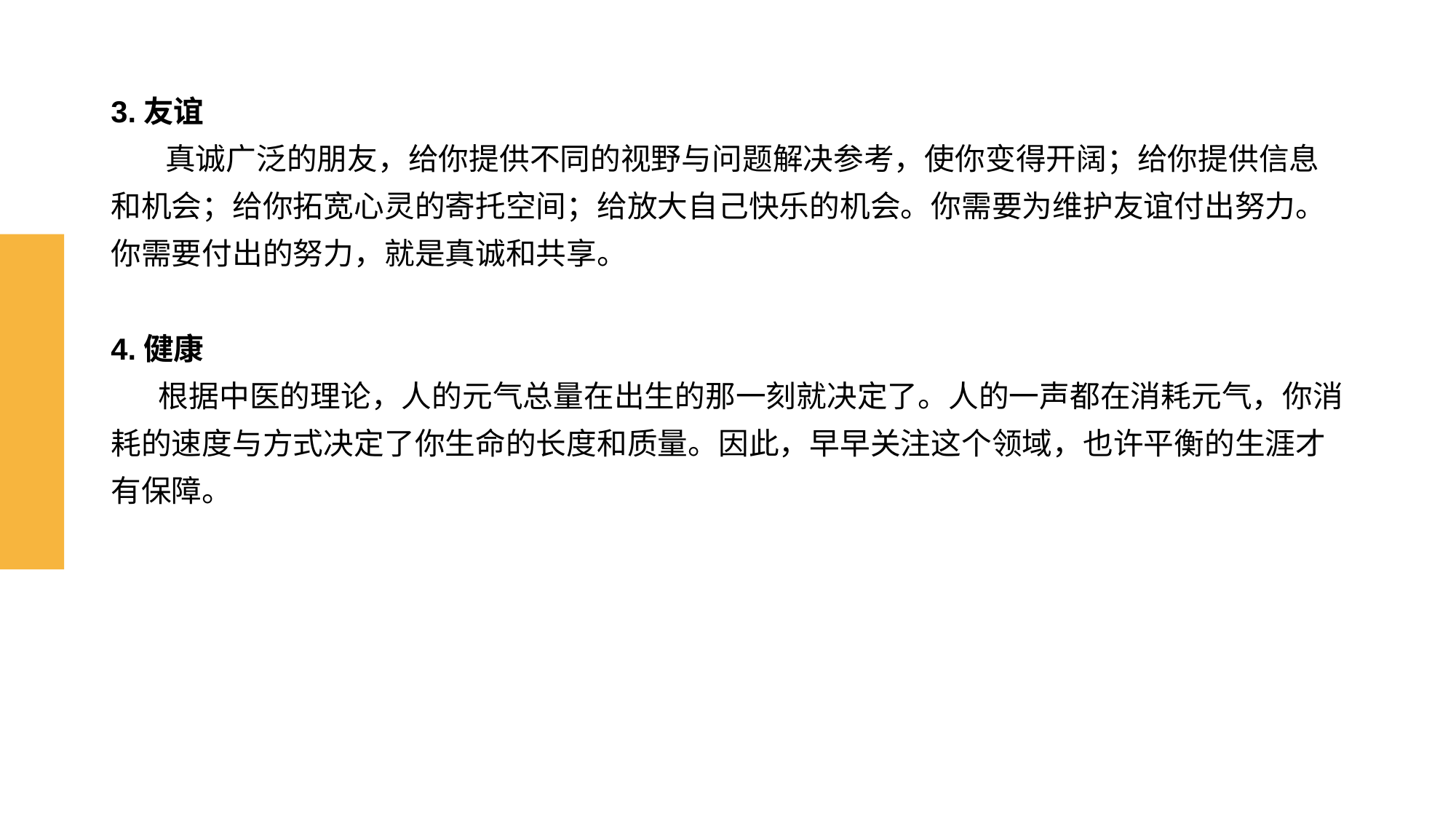

# 3.友谊
       真诚广泛的朋友，给你提供不同的视野与问题解决参考，使你变得开阔；给你提供信息和机会；给你拓宽心灵的寄托空间；给放大自己快乐的机会。你需要为维护友谊付出努力。你需要付出的努力，就是真诚和共享。
4.健康
      根据中医的理论，人的元气总量在出生的那一刻就决定了。人的一声都在消耗元气，你消耗的速度与方式决定了你生命的长度和质量。因此，早早关注这个领域，也许平衡的生涯才有保障。